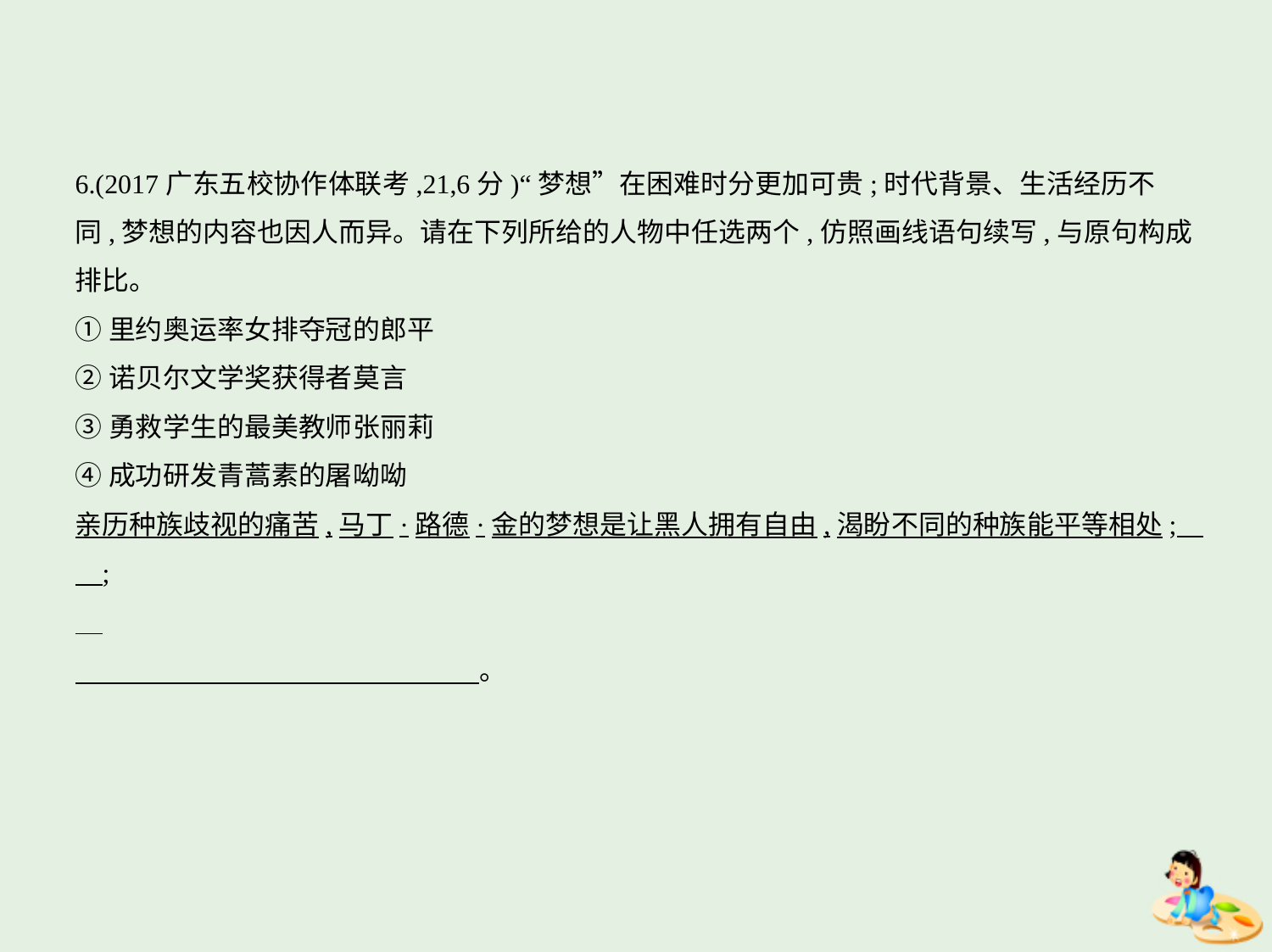

6.(2017广东五校协作体联考,21,6分)“梦想”在困难时分更加可贵;时代背景、生活经历不
同,梦想的内容也因人而异。请在下列所给的人物中任选两个,仿照画线语句续写,与原句构成
排比。
①里约奥运率女排夺冠的郎平
②诺贝尔文学奖获得者莫言
③勇救学生的最美教师张丽莉
④成功研发青蒿素的屠呦呦
亲历种族歧视的痛苦,马丁·路德·金的梦想是让黑人拥有自由,渴盼不同的种族能平等相处;
    ;

　　　　　　　　　　　　　　    。